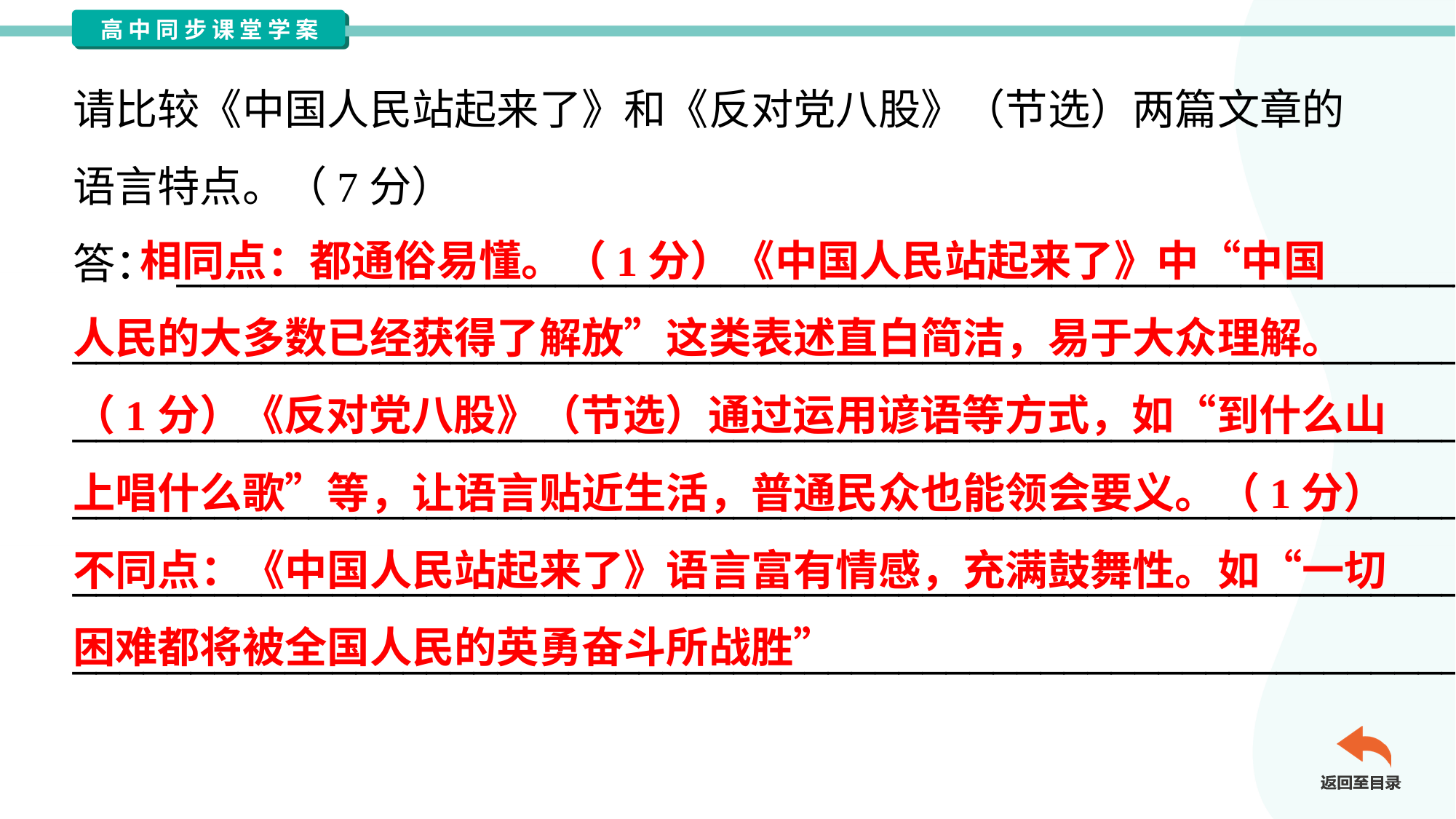

请比较《中国人民站起来了》和《反对党八股》（节选）两篇文章的
语言特点。（7分）
答： ________________________________________________________
_____________________________________________________________
_____________________________________________________________
_____________________________________________________________
_____________________________________________________________
_____________________________________________________________
      相同点：都通俗易懂。（1分）《中国人民站起来了》中“中国
人民的大多数已经获得了解放”这类表述直白简洁，易于大众理解。
（1分）《反对党八股》（节选）通过运用谚语等方式，如“到什么山
上唱什么歌”等，让语言贴近生活，普通民众也能领会要义。（1分）
不同点：《中国人民站起来了》语言富有情感，充满鼓舞性。如“一切
困难都将被全国人民的英勇奋斗所战胜”